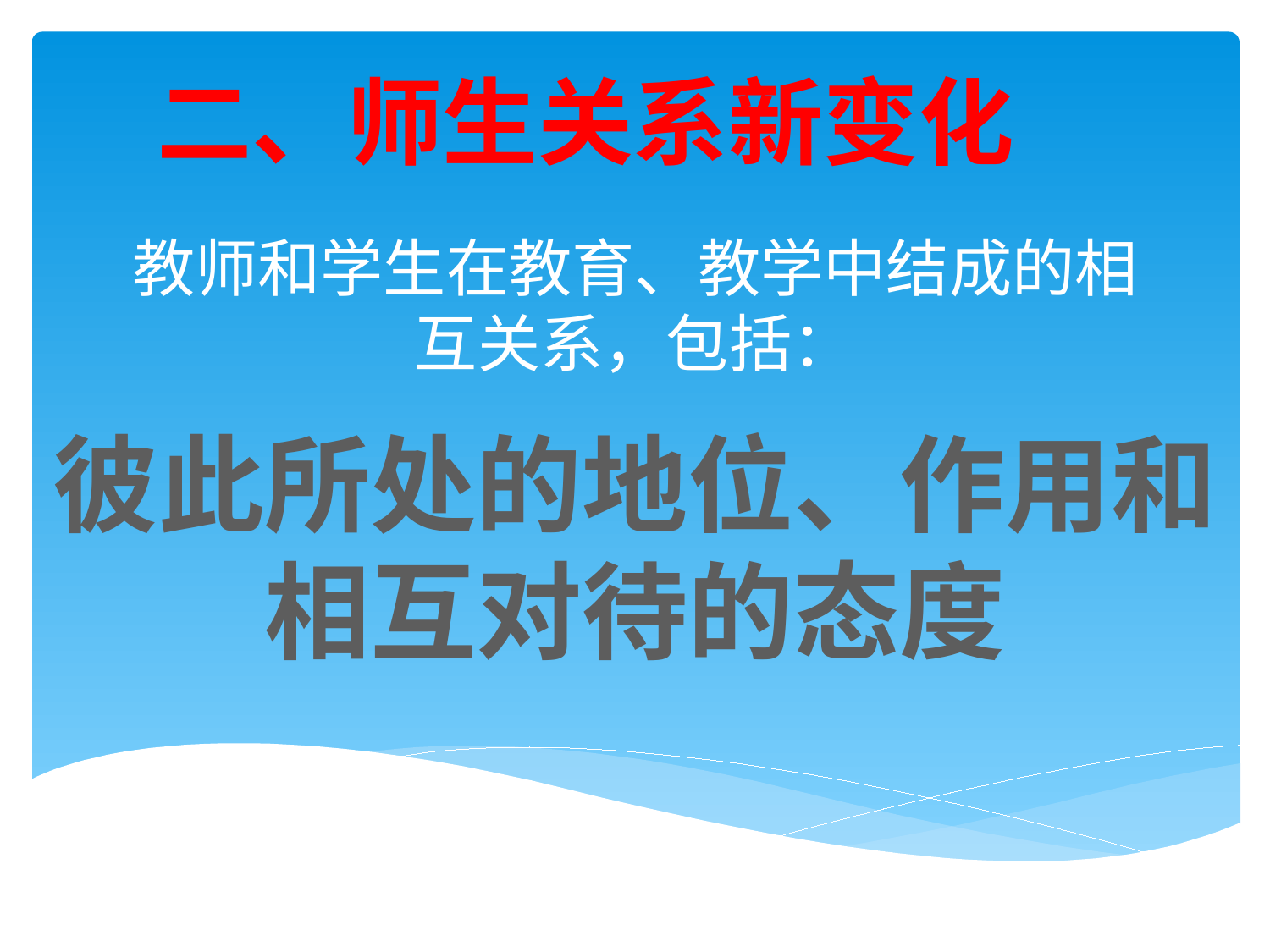

二、师生关系新变化
# 教师和学生在教育、教学中结成的相互关系，包括：
彼此所处的地位、作用和
相互对待的态度